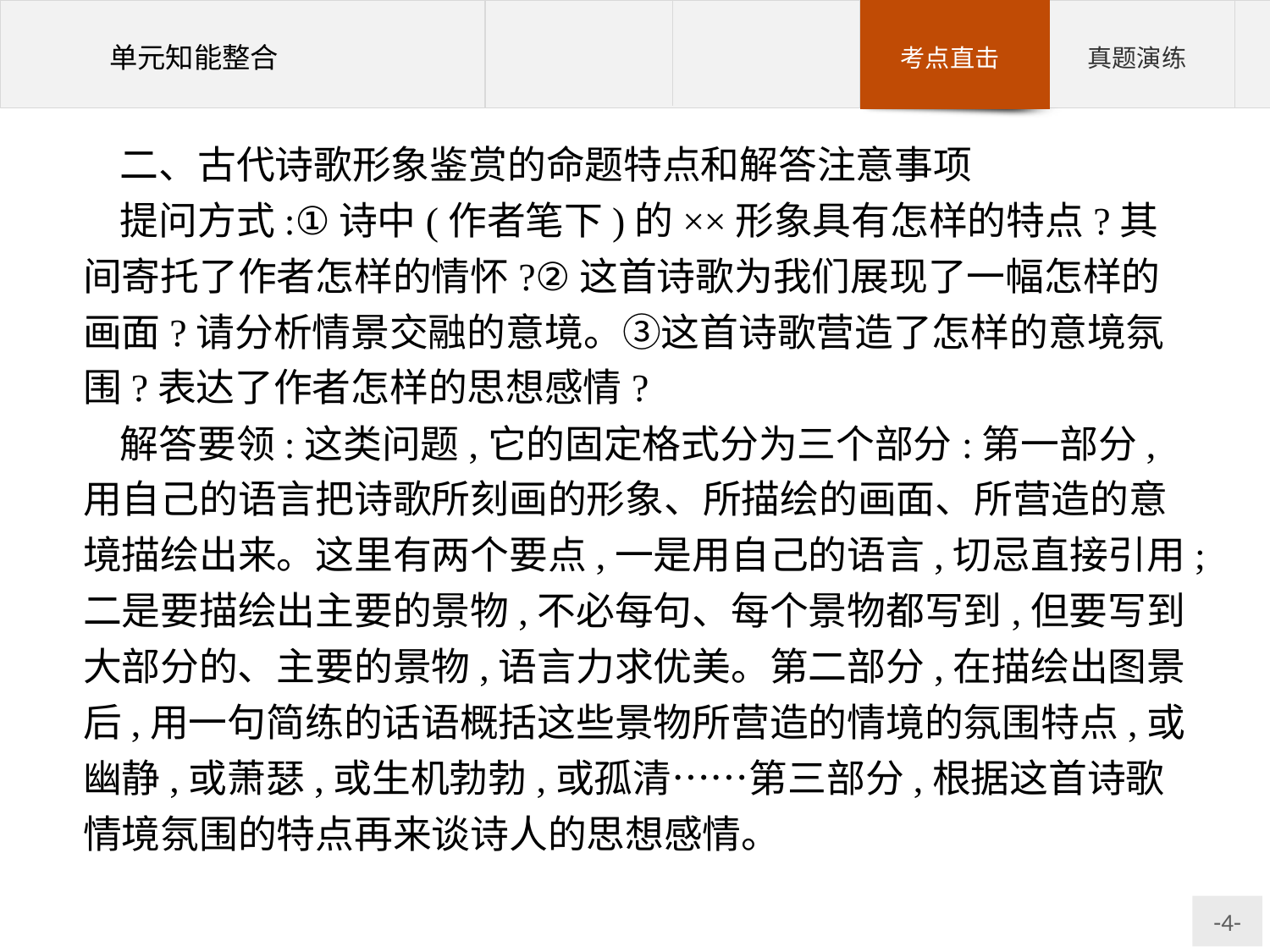

二、古代诗歌形象鉴赏的命题特点和解答注意事项
提问方式:①诗中(作者笔下)的××形象具有怎样的特点?其间寄托了作者怎样的情怀?②这首诗歌为我们展现了一幅怎样的画面?请分析情景交融的意境。③这首诗歌营造了怎样的意境氛围?表达了作者怎样的思想感情?
解答要领:这类问题,它的固定格式分为三个部分:第一部分,用自己的语言把诗歌所刻画的形象、所描绘的画面、所营造的意境描绘出来。这里有两个要点,一是用自己的语言,切忌直接引用;二是要描绘出主要的景物,不必每句、每个景物都写到,但要写到大部分的、主要的景物,语言力求优美。第二部分,在描绘出图景后,用一句简练的话语概括这些景物所营造的情境的氛围特点,或幽静,或萧瑟,或生机勃勃,或孤清……第三部分,根据这首诗歌情境氛围的特点再来谈诗人的思想感情。